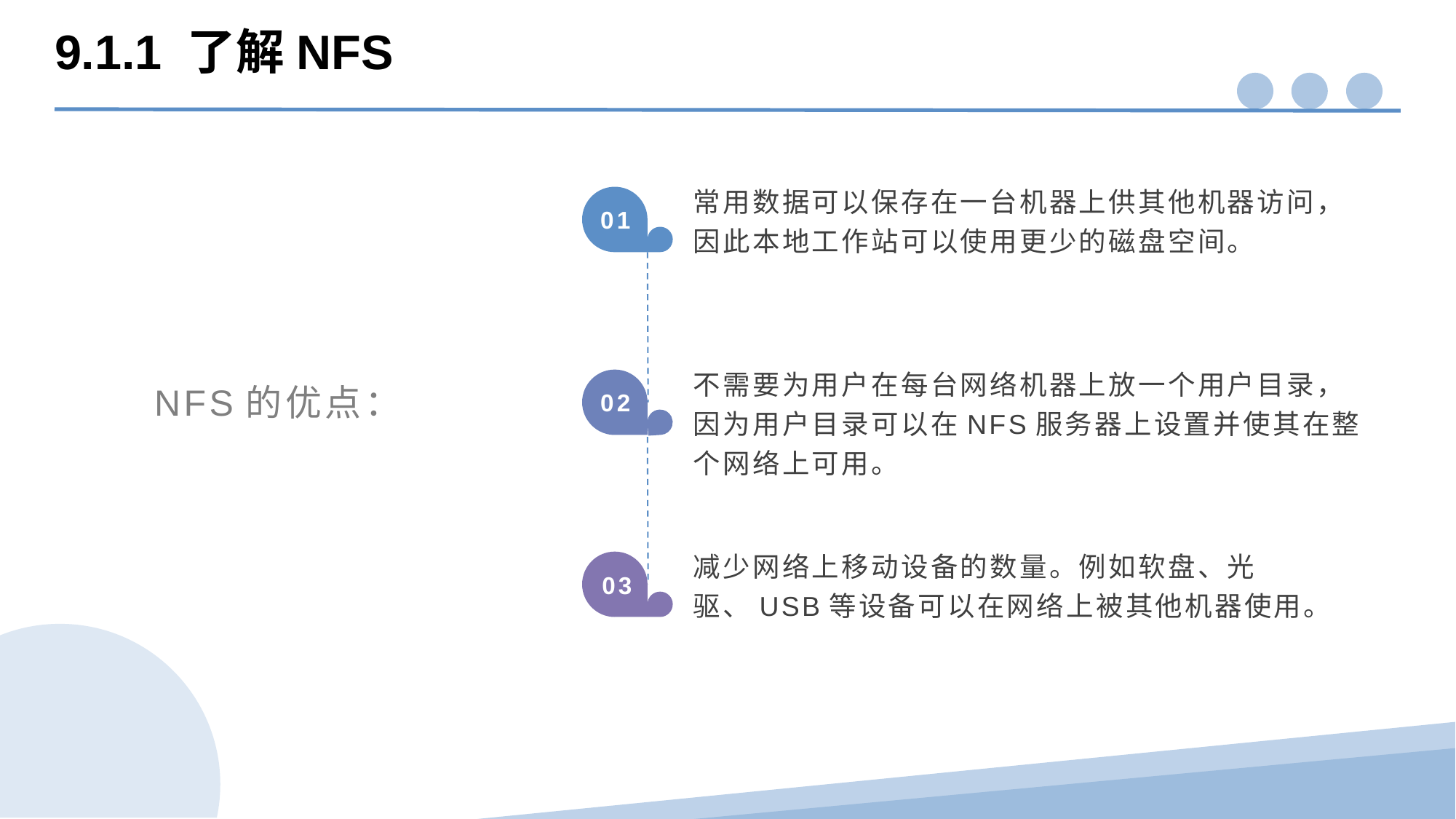

9.1.1 了解NFS

常用数据可以保存在一台机器上供其他机器访问，因此本地工作站可以使用更少的磁盘空间。

01

不需要为用户在每台网络机器上放一个用户目录，因为用户目录可以在NFS服务器上设置并使其在整个网络上可用。

02
NFS的优点：

减少网络上移动设备的数量。例如软盘、光驱、USB等设备可以在网络上被其他机器使用。

03